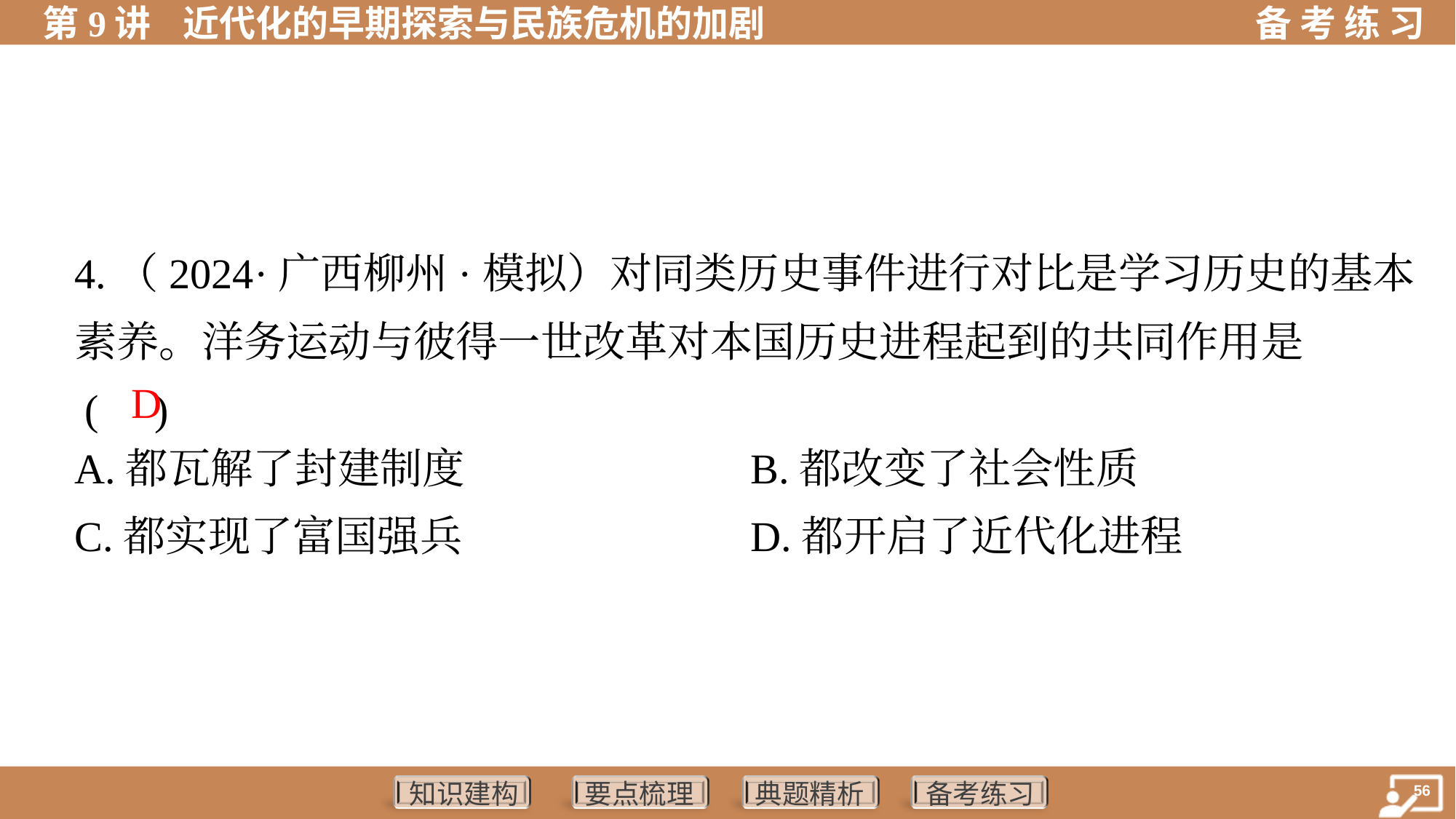

4.（2024·广西柳州·模拟）对同类历史事件进行对比是学习历史的基本
素养。洋务运动与彼得一世改革对本国历史进程起到的共同作用是
 (     )
D
A.都瓦解了封建制度	B.都改变了社会性质
C.都实现了富国强兵	D.都开启了近代化进程